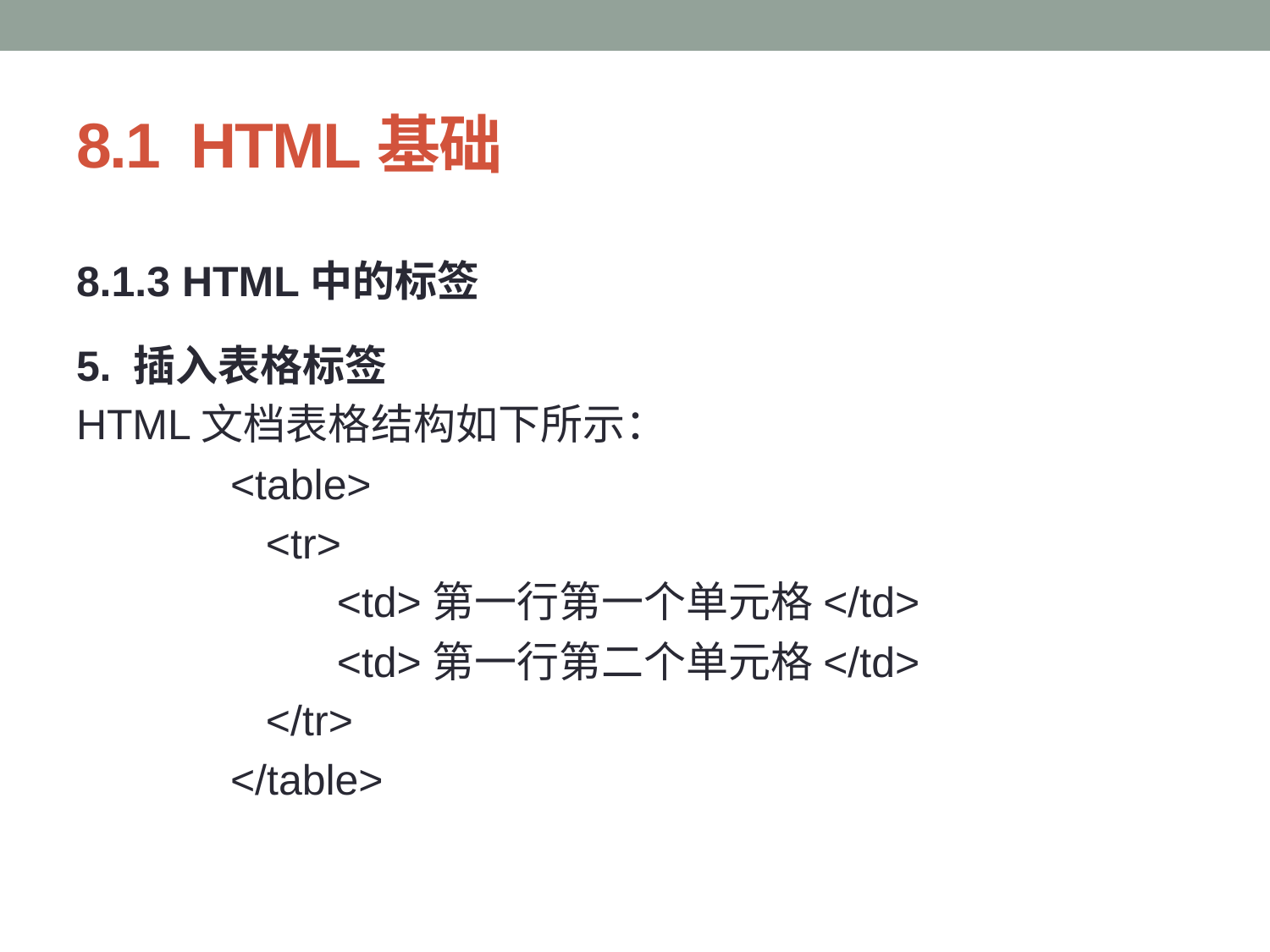

# 8.1  HTML基础
8.1.3 HTML中的标签
5. 插入表格标签
HTML文档表格结构如下所示：
             <table>
                <tr>
                      <td>第一行第一个单元格</td>
                      <td>第一行第二个单元格</td>
                </tr>
             </table>